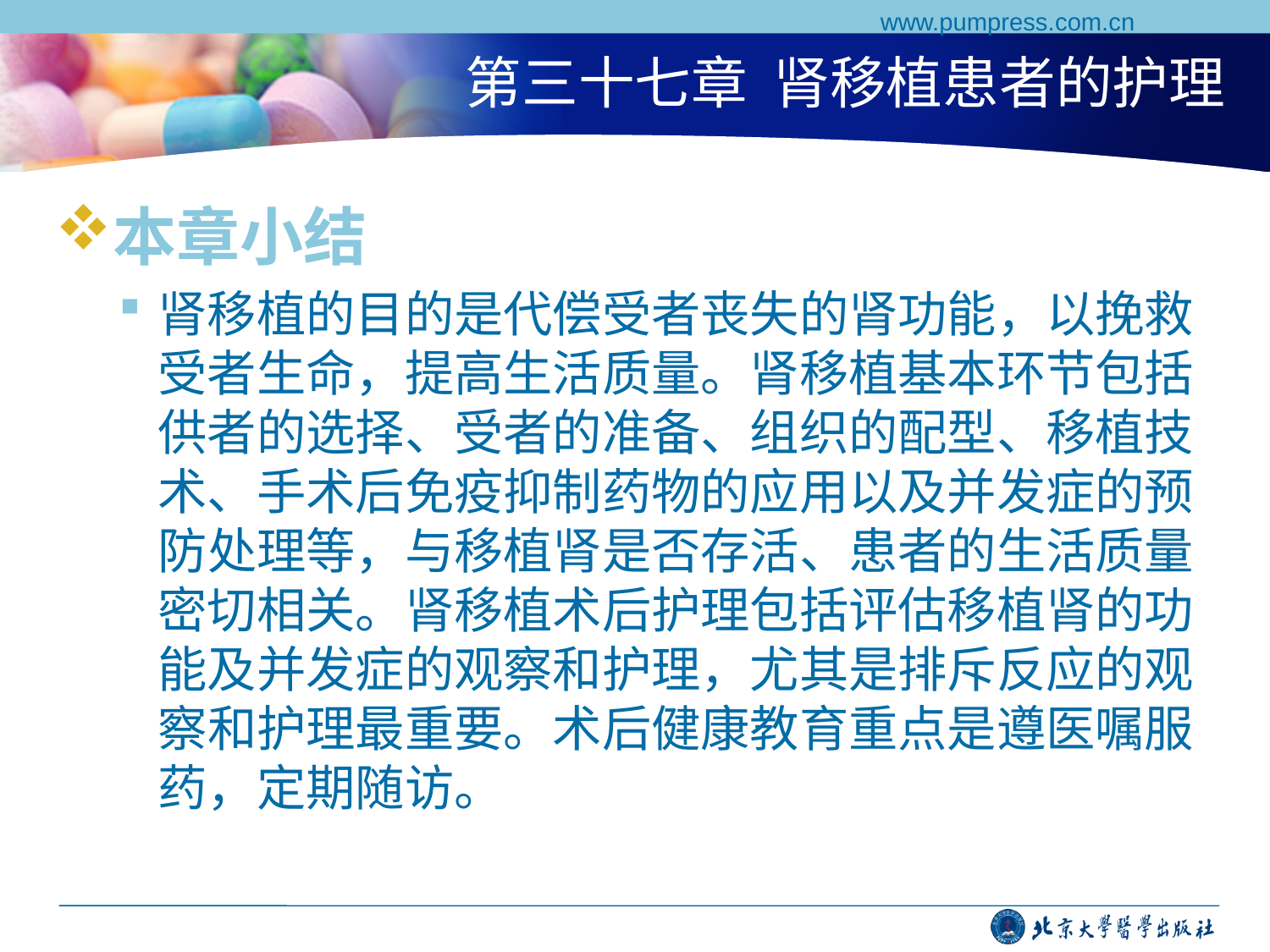

www.pumpress.com.cn
# 第三十七章  肾移植患者的护理
本章小结
肾移植的目的是代偿受者丧失的肾功能，以挽救受者生命，提高生活质量。肾移植基本环节包括供者的选择、受者的准备、组织的配型、移植技术、手术后免疫抑制药物的应用以及并发症的预防处理等，与移植肾是否存活、患者的生活质量密切相关。肾移植术后护理包括评估移植肾的功能及并发症的观察和护理，尤其是排斥反应的观察和护理最重要。术后健康教育重点是遵医嘱服药，定期随访。